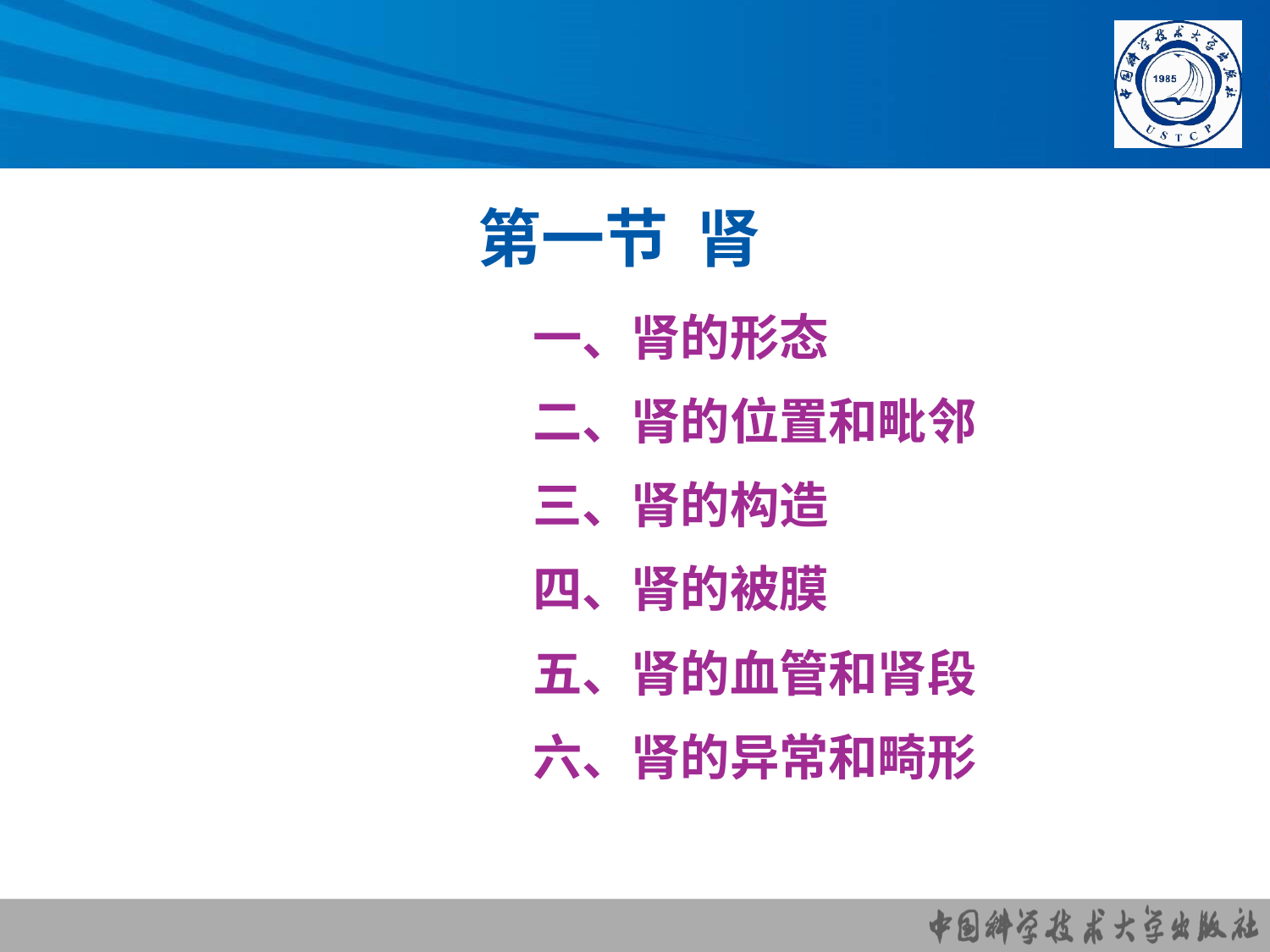

# 第一节  肾
一、肾的形态
二、肾的位置和毗邻
三、肾的构造
四、肾的被膜
五、肾的血管和肾段
六、肾的异常和畸形